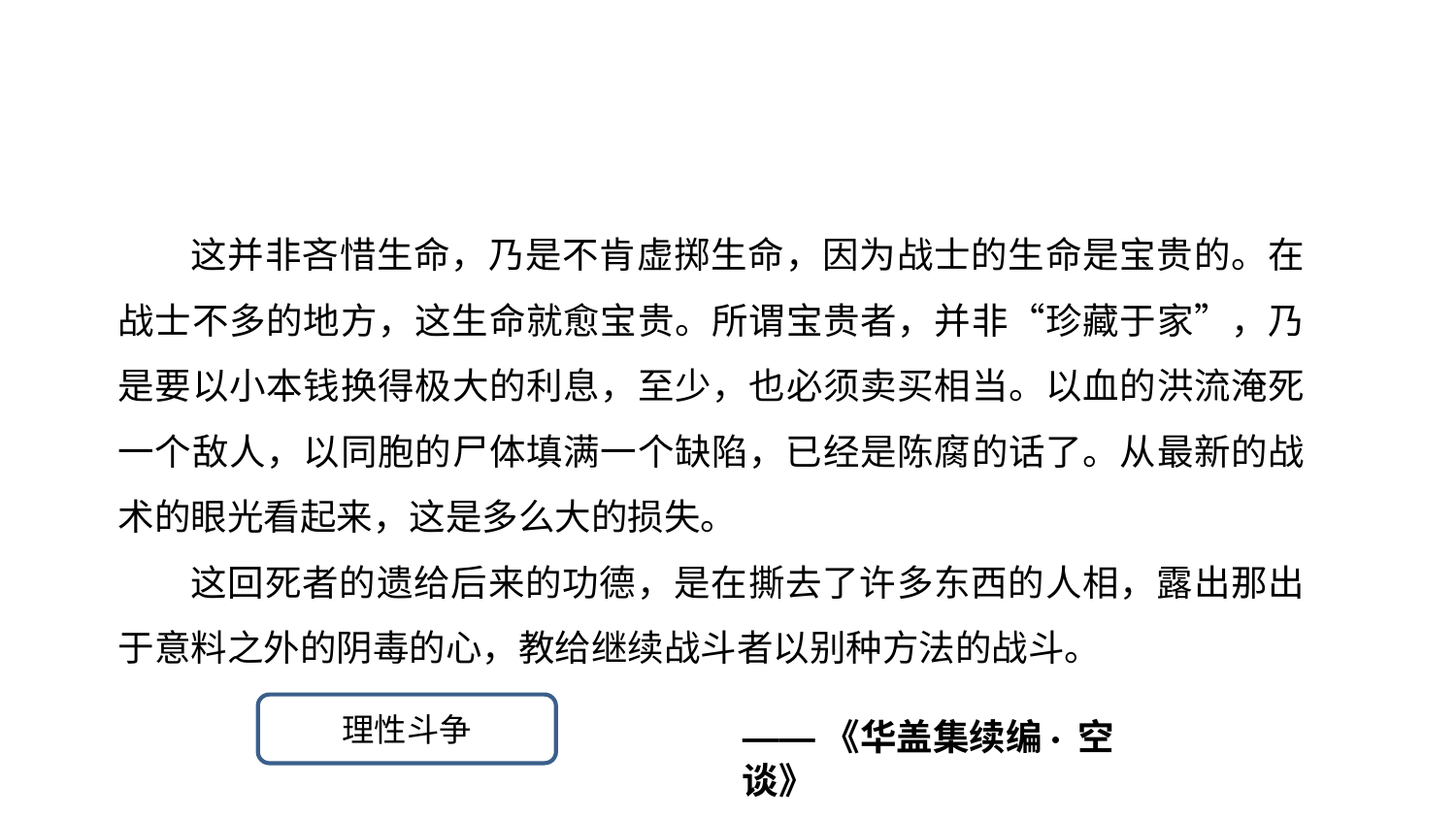

补充资料
这并非吝惜生命，乃是不肯虚掷生命，因为战士的生命是宝贵的。在战士不多的地方，这生命就愈宝贵。所谓宝贵者，并非“珍藏于家”，乃是要以小本钱换得极大的利息，至少，也必须卖买相当。以血的洪流淹死一个敌人，以同胞的尸体填满一个缺陷，已经是陈腐的话了。从最新的战术的眼光看起来，这是多么大的损失。
这回死者的遗给后来的功德，是在撕去了许多东西的人相，露出那出于意料之外的阴毒的心，教给继续战斗者以别种方法的战斗。
理性斗争
——《华盖集续编· 空谈》